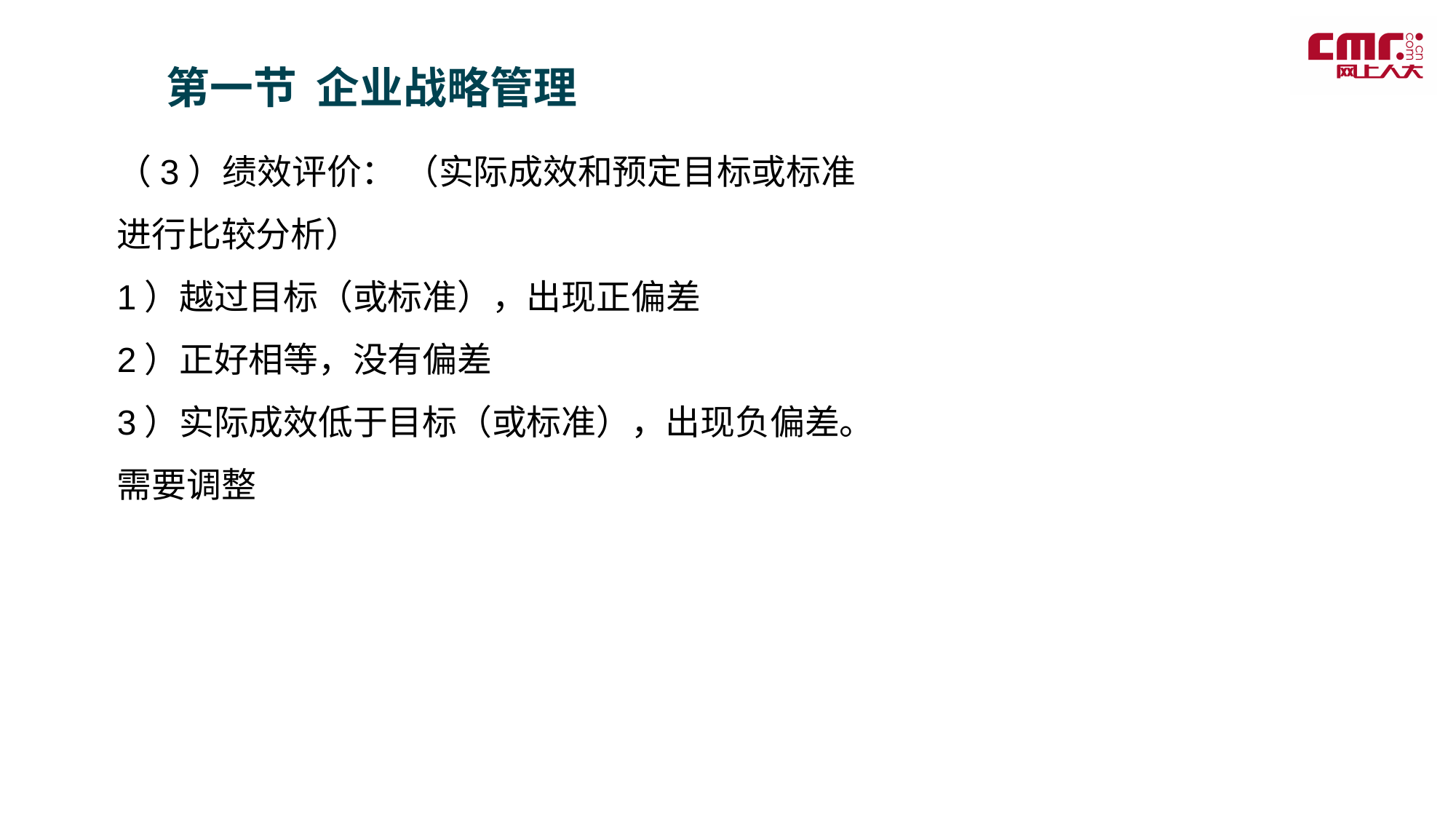

第一节  企业战略管理
（3）绩效评价： （实际成效和预定目标或标准进行比较分析）
1）越过目标（或标准），出现正偏差
2）正好相等，没有偏差
3）实际成效低于目标（或标准），出现负偏差。需要调整